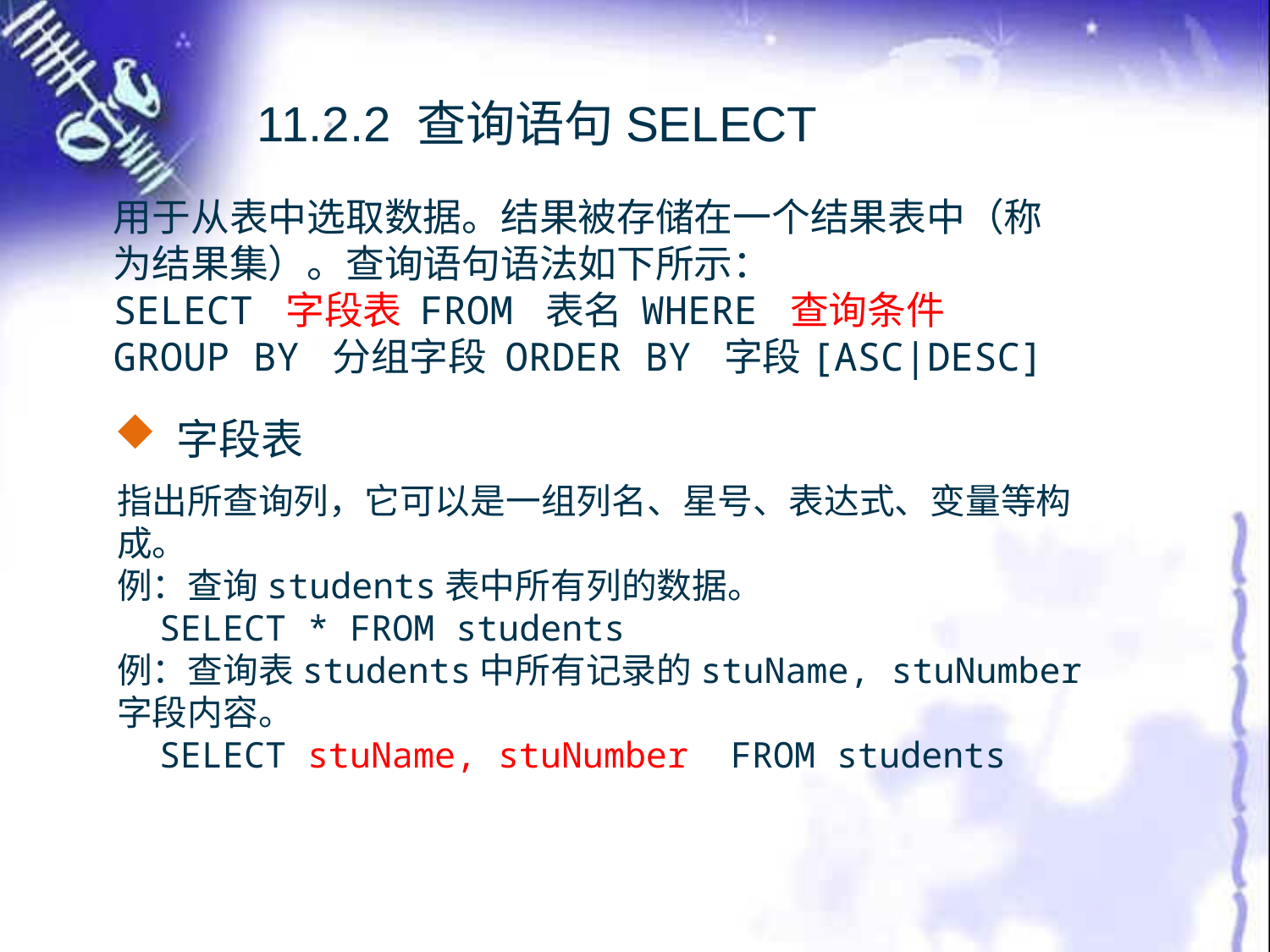

11.2.2 查询语句SELECT
用于从表中选取数据。结果被存储在一个结果表中（称为结果集）。查询语句语法如下所示：
SELECT 字段表 FROM 表名 WHERE 查询条件 GROUP BY 分组字段 ORDER BY 字段[ASC|DESC]
 字段表
指出所查询列，它可以是一组列名、星号、表达式、变量等构成。
例：查询students表中所有列的数据。
  SELECT * FROM students
例：查询表students中所有记录的stuName, stuNumber字段内容。
  SELECT stuName, stuNumber  FROM students